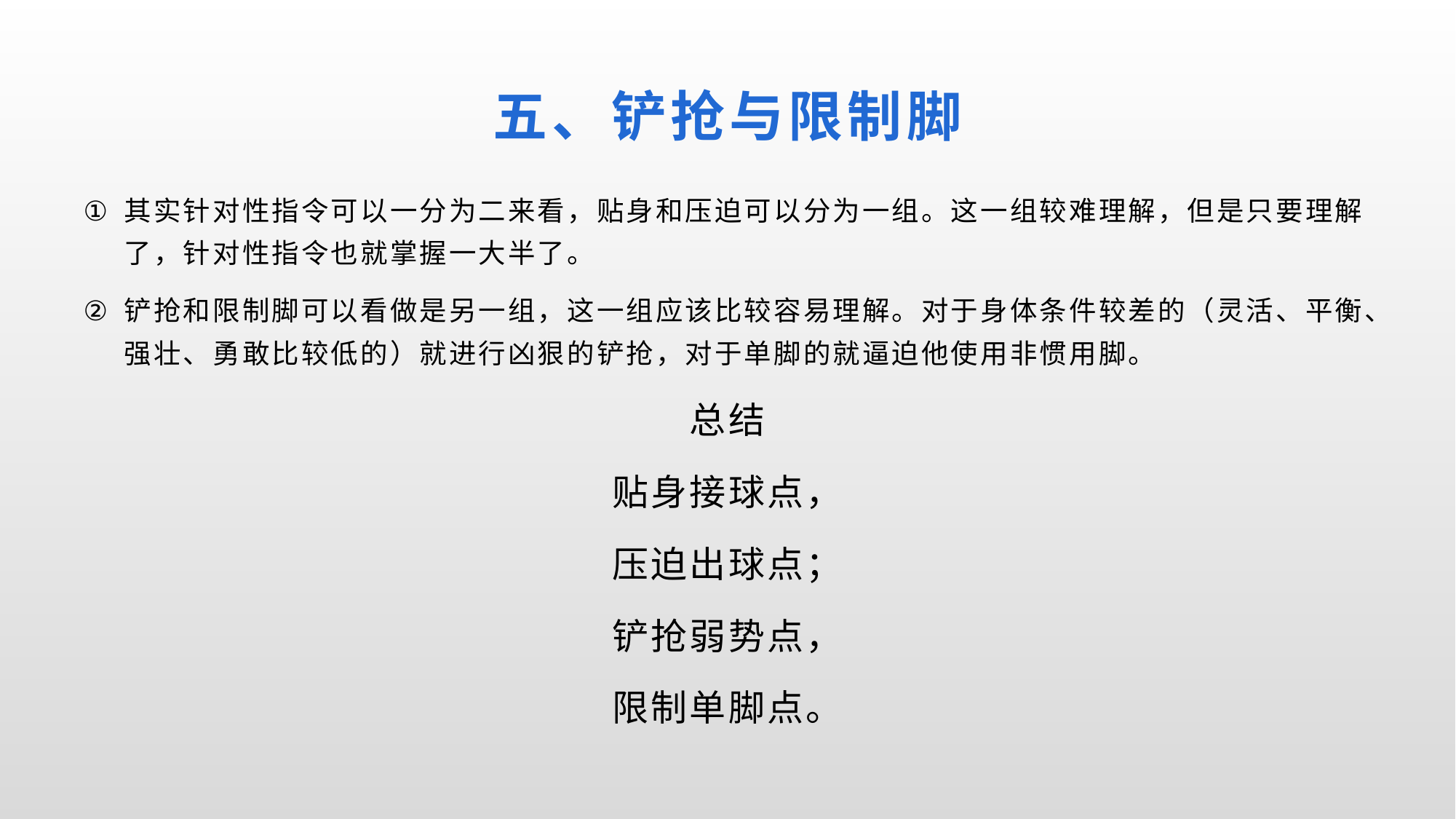

# 五、铲抢与限制脚
其实针对性指令可以一分为二来看，贴身和压迫可以分为一组。这一组较难理解，但是只要理解了，针对性指令也就掌握一大半了。
铲抢和限制脚可以看做是另一组，这一组应该比较容易理解。对于身体条件较差的（灵活、平衡、强壮、勇敢比较低的）就进行凶狠的铲抢，对于单脚的就逼迫他使用非惯用脚。
总结
贴身接球点，
压迫出球点；
铲抢弱势点，
限制单脚点。